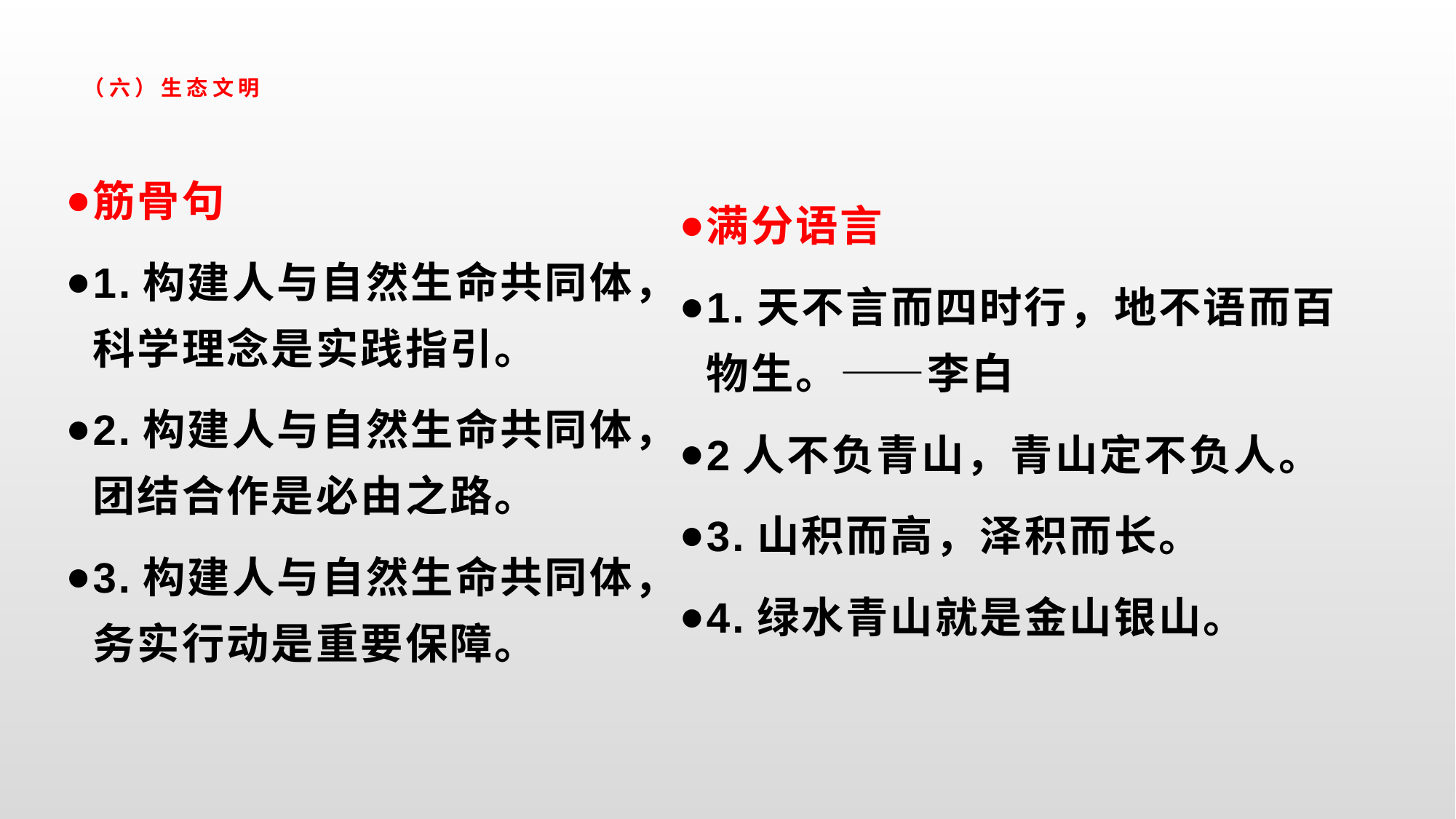

# （六）生态文明

筋骨句
1.构建人与自然生命共同体，科学理念是实践指引。
2.构建人与自然生命共同体，团结合作是必由之路。
3.构建人与自然生命共同体，务实行动是重要保障。

满分语言
1.天不言而四时行，地不语而百物生。——李白
2人不负青山，青山定不负人。
3.山积而高，泽积而长。
4.绿水青山就是金山银山。